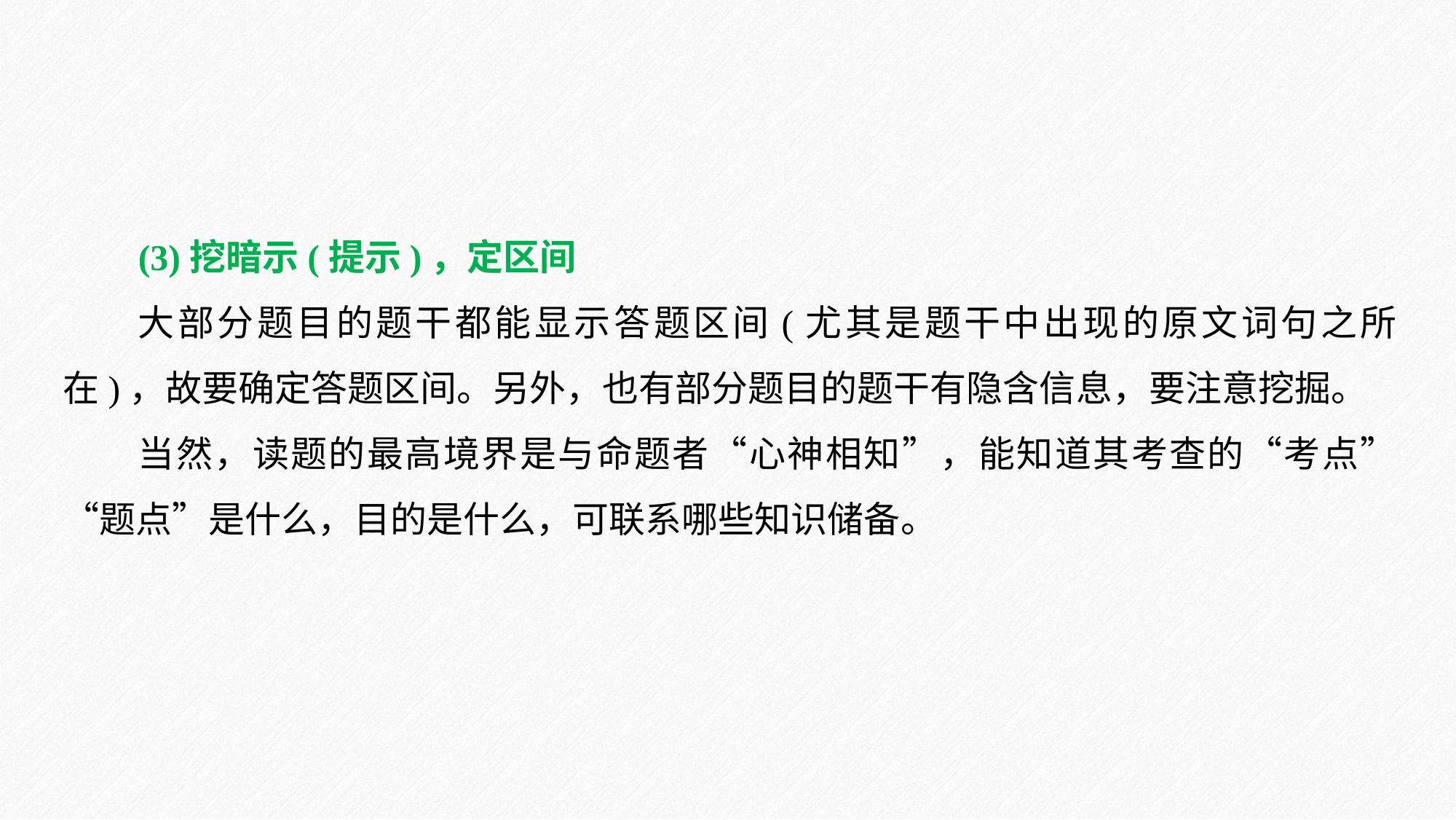

(3)挖暗示(提示)，定区间
大部分题目的题干都能显示答题区间(尤其是题干中出现的原文词句之所在)，故要确定答题区间。另外，也有部分题目的题干有隐含信息，要注意挖掘。
当然，读题的最高境界是与命题者“心神相知”，能知道其考查的“考点”“题点”是什么，目的是什么，可联系哪些知识储备。